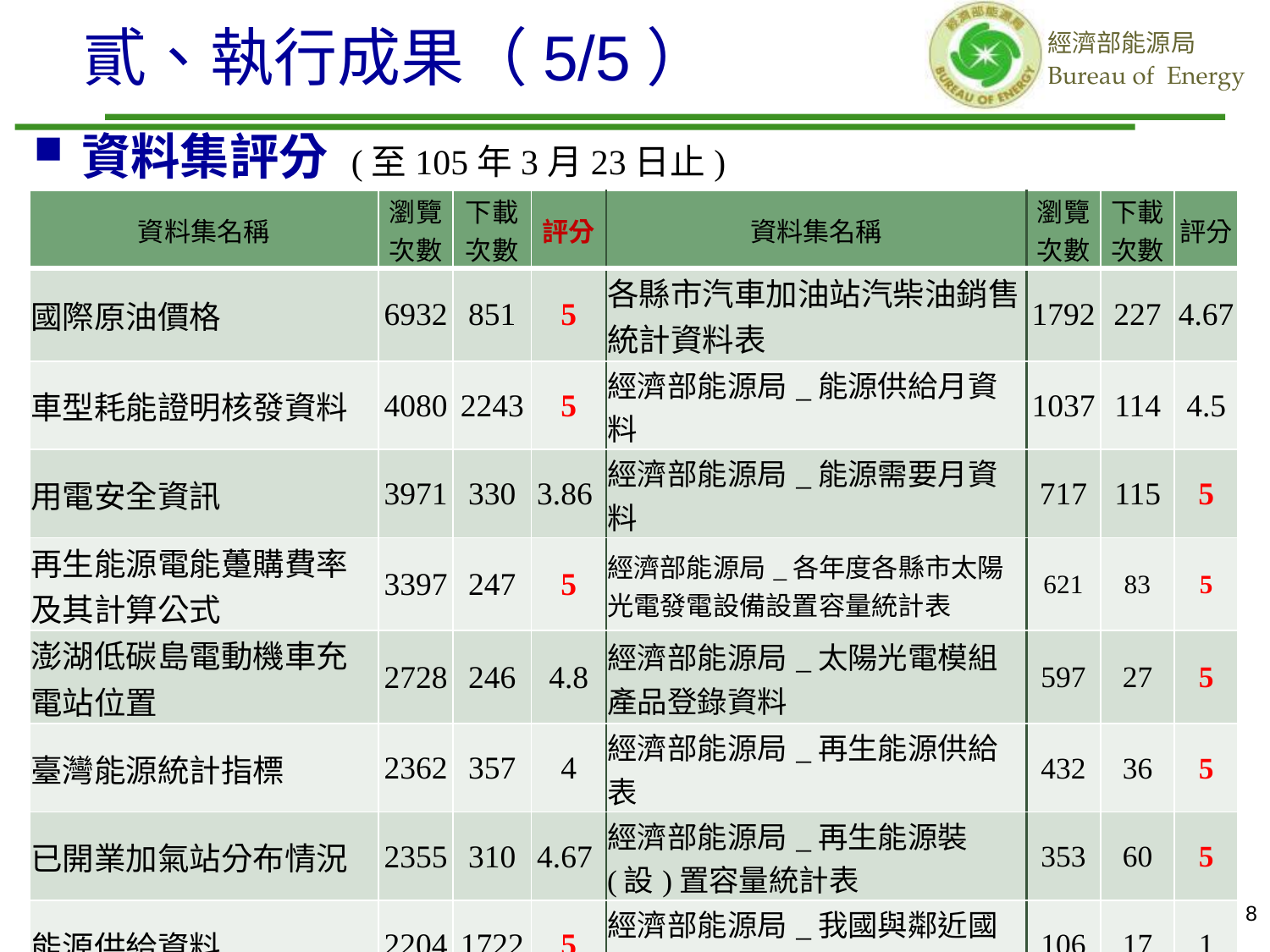

貳、執行成果（5/5）
資料集評分 (至105年3月23日止)

瀏覽次數高，民眾較感興趣之資料，多為與民眾日常生活相關，有較高之評分；部分資料瀏覽次數雖不高(<1000)，但民眾評分亦高。
| 資料集名稱 | 瀏覽次數 | 下載次數 | 評分 | 資料集名稱 | 瀏覽次數 | 下載次數 | 評分 |
| --- | --- | --- | --- | --- | --- | --- | --- |
| 國際原油價格 | 6932 | 851 | 5 | 各縣市汽車加油站汽柴油銷售統計資料表 | 1792 | 227 | 4.67 |
| 車型耗能證明核發資料 | 4080 | 2243 | 5 | 經濟部能源局\_能源供給月資料 | 1037 | 114 | 4.5 |
| 用電安全資訊 | 3971 | 330 | 3.86 | 經濟部能源局\_能源需要月資料 | 717 | 115 | 5 |
| 再生能源電能躉購費率及其計算公式 | 3397 | 247 | 5 | 經濟部能源局\_各年度各縣市太陽光電發電設備設置容量統計表 | 621 | 83 | 5 |
| 澎湖低碳島電動機車充電站位置 | 2728 | 246 | 4.8 | 經濟部能源局\_太陽光電模組產品登錄資料 | 597 | 27 | 5 |
| 臺灣能源統計指標 | 2362 | 357 | 4 | 經濟部能源局\_再生能源供給表 | 432 | 36 | 5 |
| 已開業加氣站分布情況 | 2355 | 310 | 4.67 | 經濟部能源局\_再生能源裝(設)置容量統計表 | 353 | 60 | 5 |
| 能源供給資料 | 2204 | 1722 | 5 | 經濟部能源局\_我國與鄰近國家電價比較 | 106 | 17 | 1 |
| 節能績優獎 | 1940 | 165 | 5 | 經濟部能源局\_優質太陽光電產品評選活動(金能獎) | 81 | 4 | 5 |
8